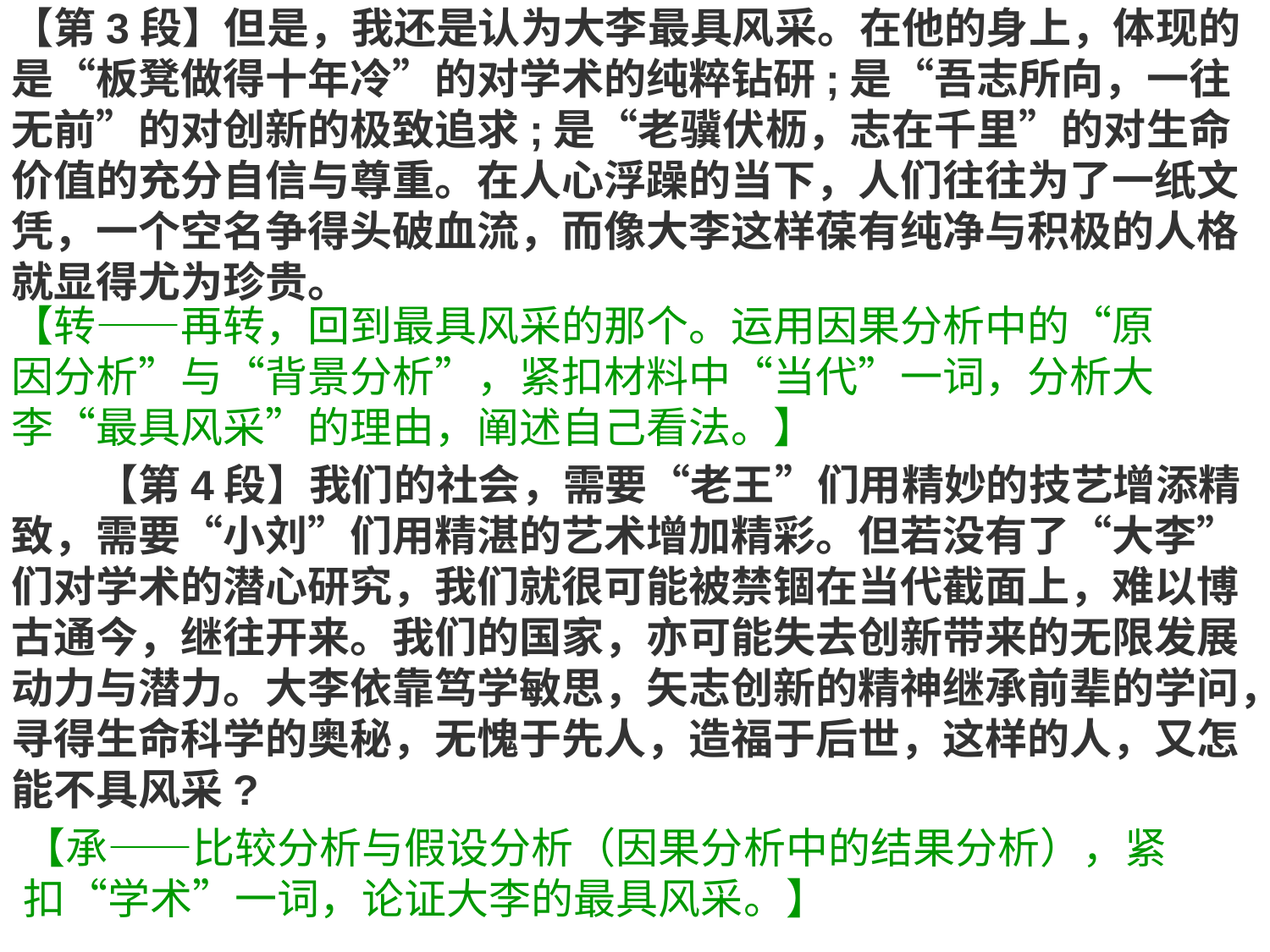

【第3段】但是，我还是认为大李最具风采。在他的身上，体现的是“板凳做得十年冷”的对学术的纯粹钻研;是“吾志所向，一往无前”的对创新的极致追求;是“老骥伏枥，志在千里”的对生命价值的充分自信与尊重。在人心浮躁的当下，人们往往为了一纸文凭，一个空名争得头破血流，而像大李这样葆有纯净与积极的人格就显得尤为珍贵。

　　【第4段】我们的社会，需要“老王”们用精妙的技艺增添精致，需要“小刘”们用精湛的艺术增加精彩。但若没有了“大李”们对学术的潜心研究，我们就很可能被禁锢在当代截面上，难以博古通今，继往开来。我们的国家，亦可能失去创新带来的无限发展动力与潜力。大李依靠笃学敏思，矢志创新的精神继承前辈的学问，寻得生命科学的奥秘，无愧于先人，造福于后世，这样的人，又怎能不具风采?

【转——再转，回到最具风采的那个。运用因果分析中的“原因分析”与“背景分析”，紧扣材料中“当代”一词，分析大李“最具风采”的理由，阐述自己看法。】
【承——比较分析与假设分析（因果分析中的结果分析），紧扣“学术”一词，论证大李的最具风采。】